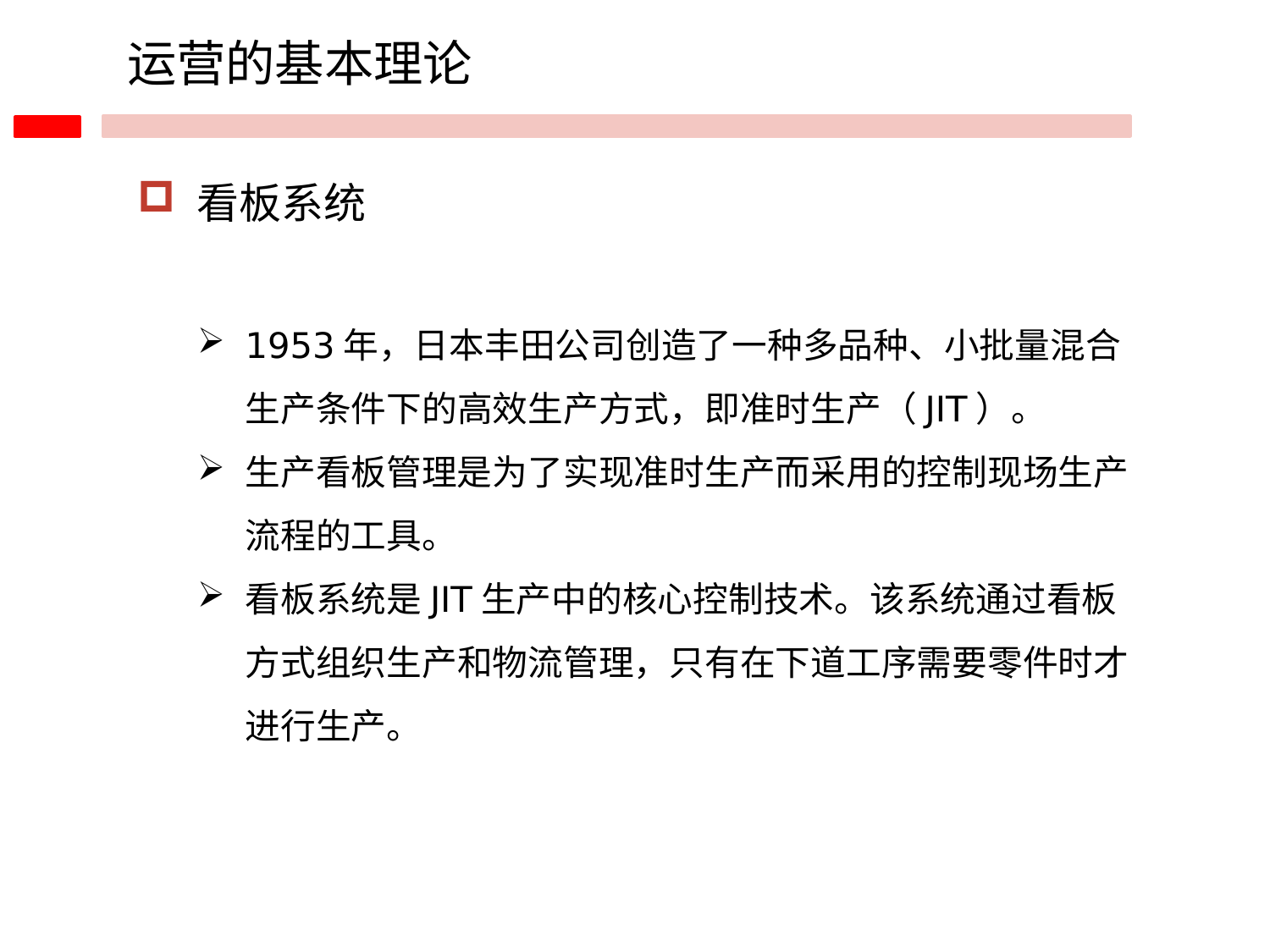

运营的基本理论
 看板系统
1953年，日本丰田公司创造了一种多品种、小批量混合生产条件下的高效生产方式，即准时生产（JIT）。
生产看板管理是为了实现准时生产而采用的控制现场生产流程的工具。
看板系统是JIT生产中的核心控制技术。该系统通过看板方式组织生产和物流管理，只有在下道工序需要零件时才进行生产。